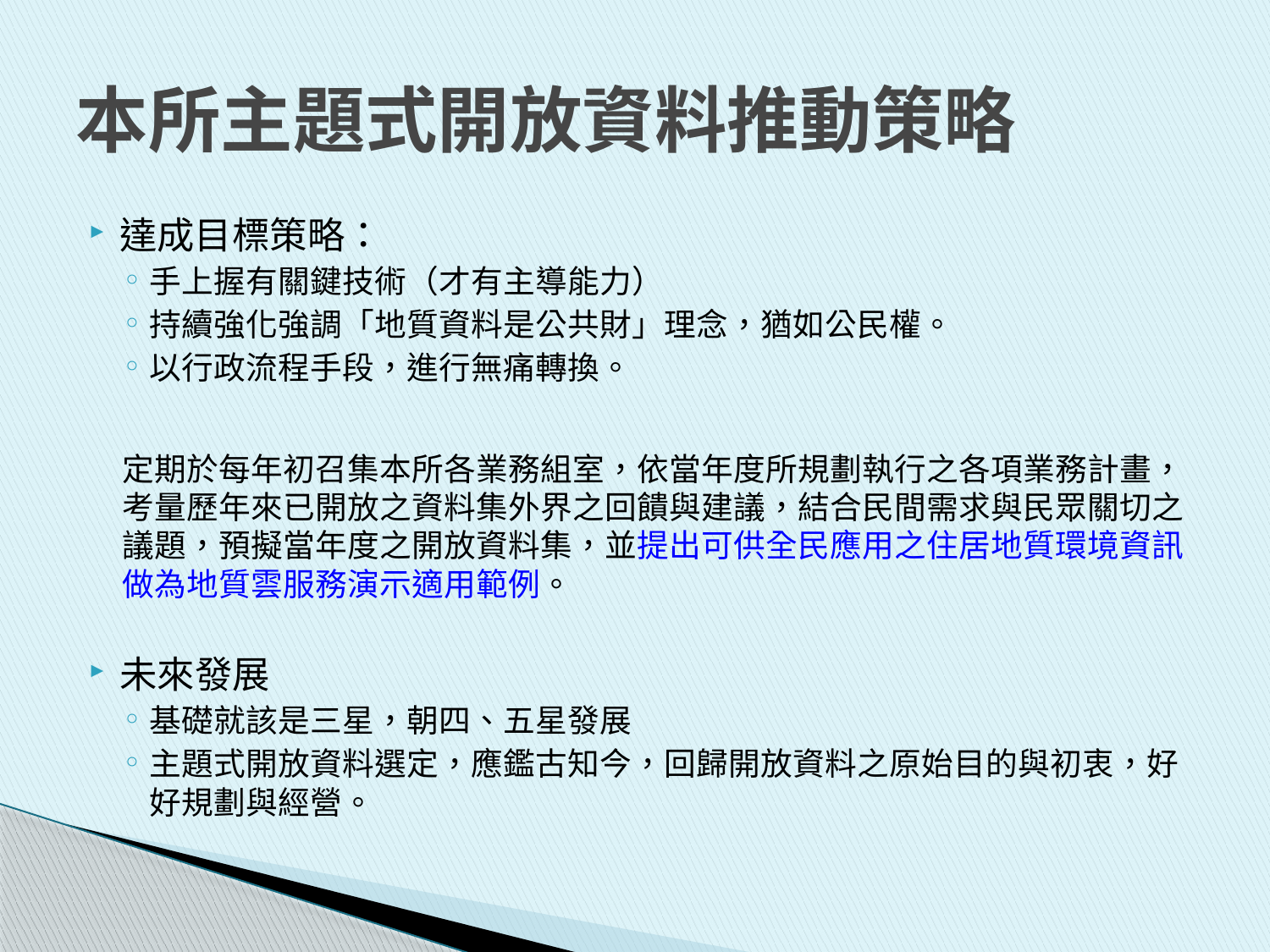

# 本所主題式開放資料推動策略
達成目標策略：
手上握有關鍵技術（才有主導能力）
持續強化強調「地質資料是公共財」理念，猶如公民權。
以行政流程手段，進行無痛轉換。

定期於每年初召集本所各業務組室，依當年度所規劃執行之各項業務計畫，考量歷年來已開放之資料集外界之回饋與建議，結合民間需求與民眾關切之議題，預擬當年度之開放資料集，並提出可供全民應用之住居地質環境資訊做為地質雲服務演示適用範例。

未來發展
基礎就該是三星，朝四、五星發展
主題式開放資料選定，應鑑古知今，回歸開放資料之原始目的與初衷，好好規劃與經營。